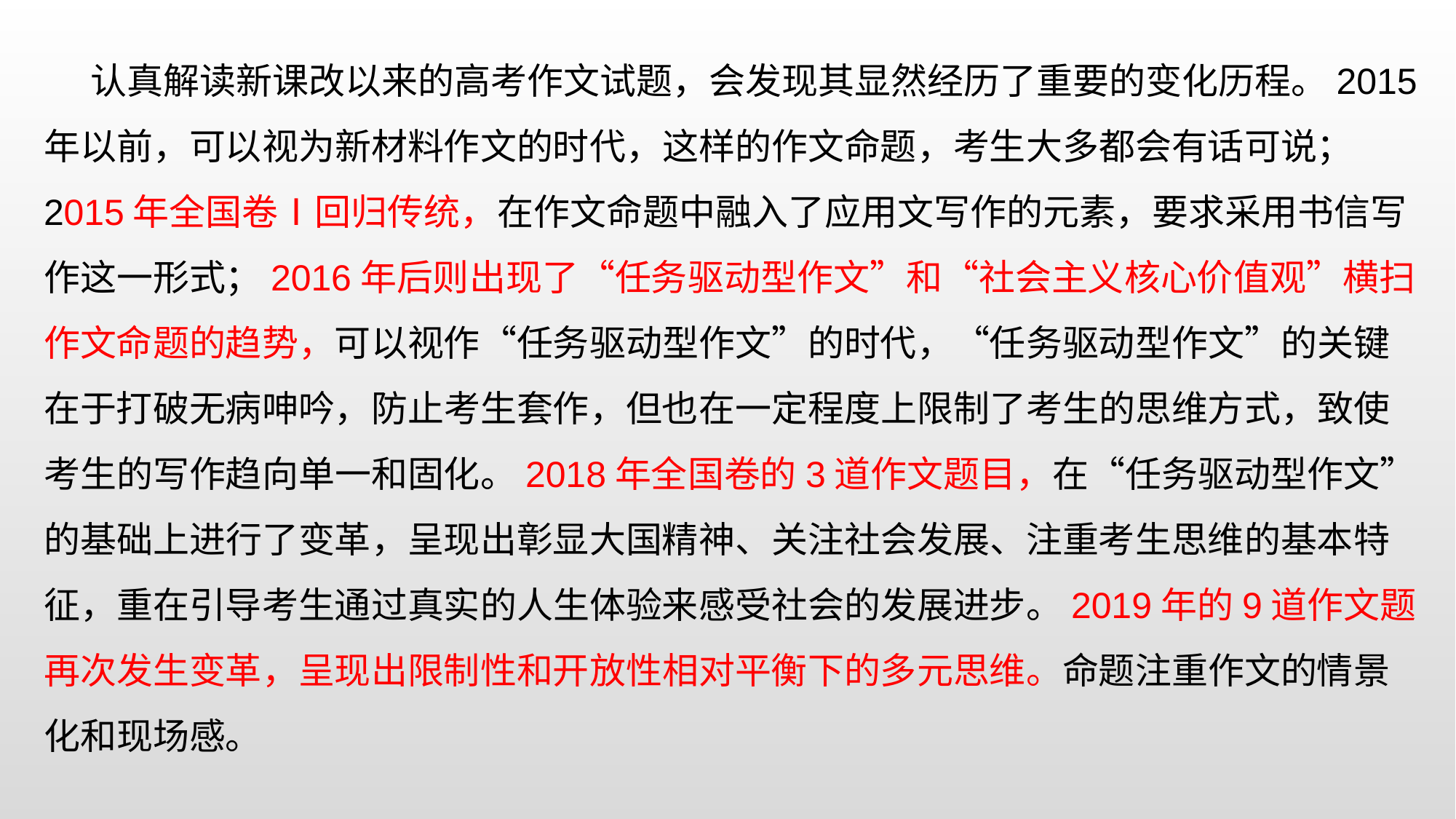

认真解读新课改以来的高考作文试题，会发现其显然经历了重要的变化历程。2015年以前，可以视为新材料作文的时代，这样的作文命题，考生大多都会有话可说；2015年全国卷Ⅰ回归传统，在作文命题中融入了应用文写作的元素，要求采用书信写作这一形式；2016年后则出现了“任务驱动型作文”和“社会主义核心价值观”横扫作文命题的趋势，可以视作“任务驱动型作文”的时代，“任务驱动型作文”的关键在于打破无病呻吟，防止考生套作，但也在一定程度上限制了考生的思维方式，致使考生的写作趋向单一和固化。2018年全国卷的3道作文题目，在“任务驱动型作文”的基础上进行了变革，呈现出彰显大国精神、关注社会发展、注重考生思维的基本特征，重在引导考生通过真实的人生体验来感受社会的发展进步。2019年的9道作文题再次发生变革，呈现出限制性和开放性相对平衡下的多元思维。命题注重作文的情景化和现场感。